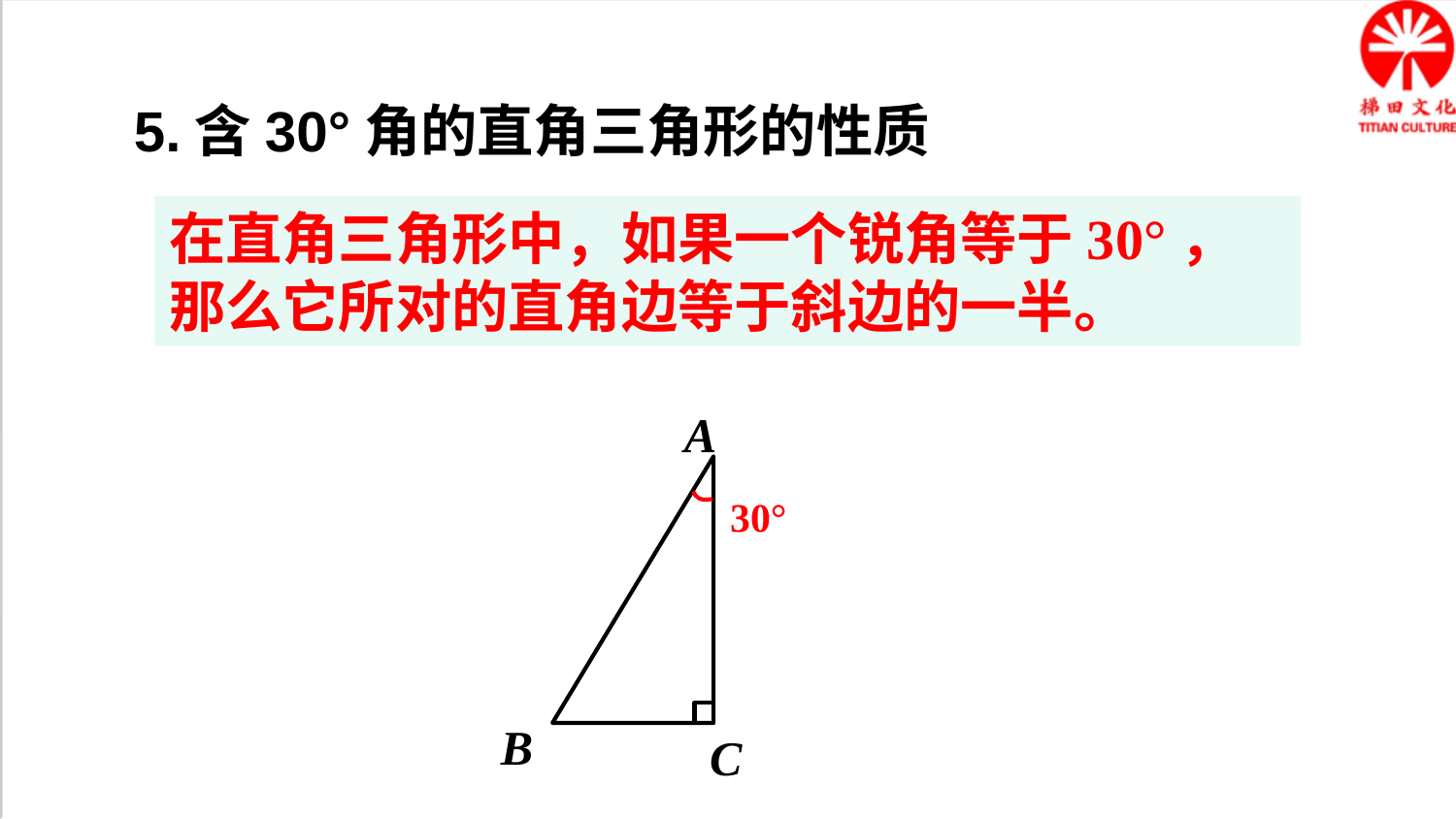

5.含30°角的直角三角形的性质
在直角三角形中，如果一个锐角等于30°，那么它所对的直角边等于斜边的一半。
A

B

C
30°